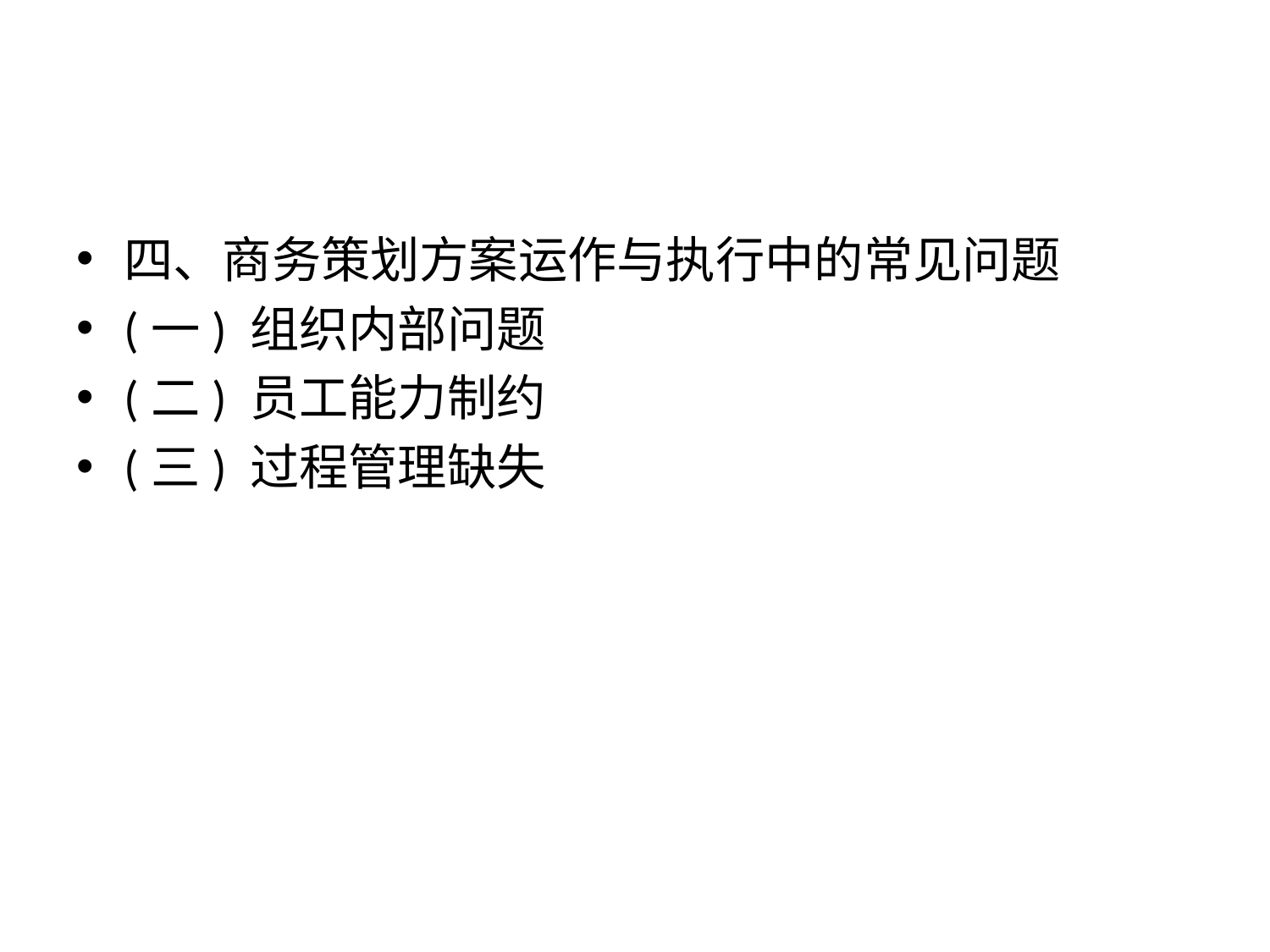

#
四、商务策划方案运作与执行中的常见问题
(一) 组织内部问题
(二) 员工能力制约
(三) 过程管理缺失